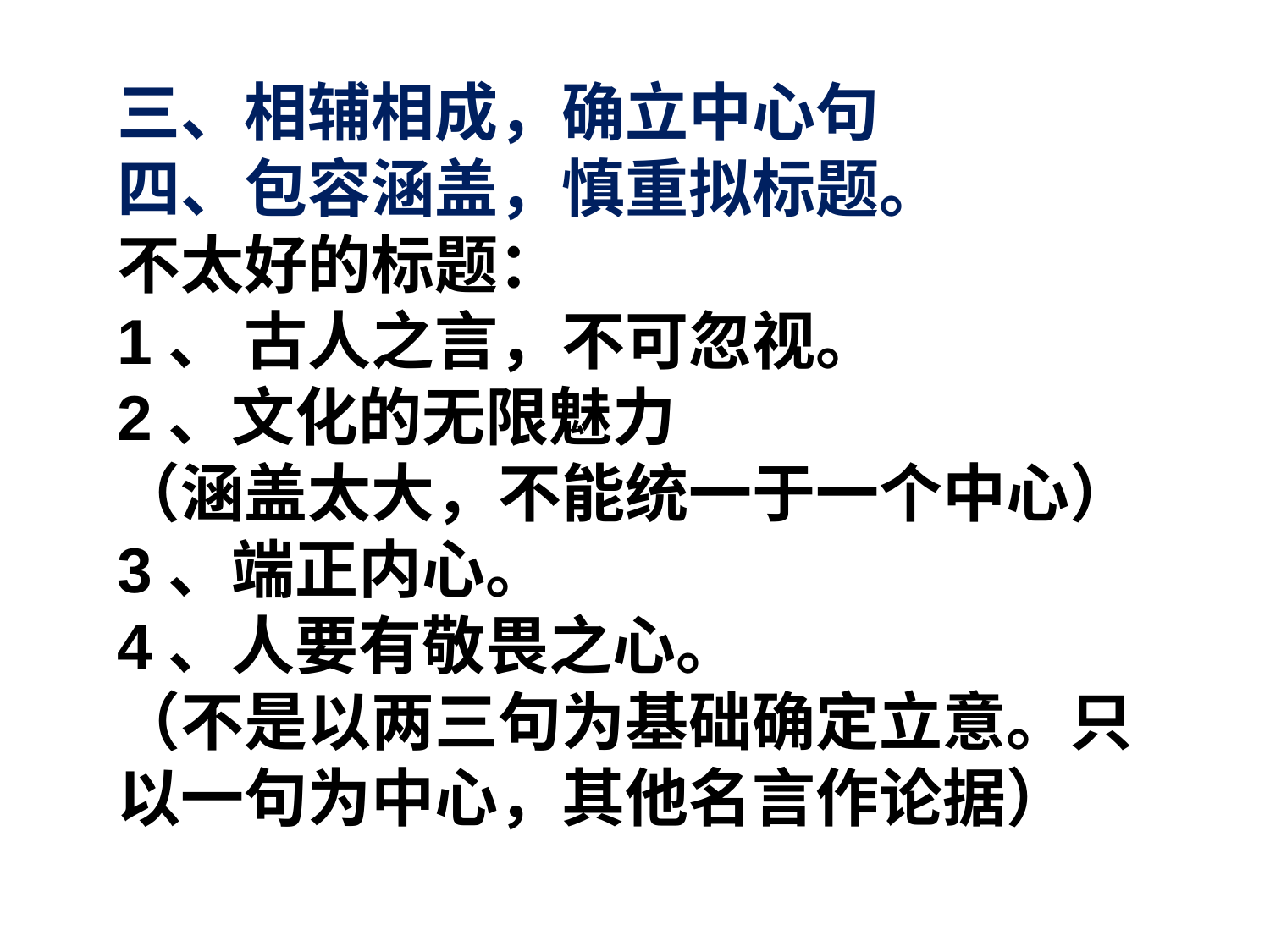

三、相辅相成，确立中心句
四、包容涵盖，慎重拟标题。
不太好的标题：
1、	古人之言，不可忽视。
2、文化的无限魅力
（涵盖太大，不能统一于一个中心）
3、端正内心。
4、人要有敬畏之心。
（不是以两三句为基础确定立意。只以一句为中心，其他名言作论据）